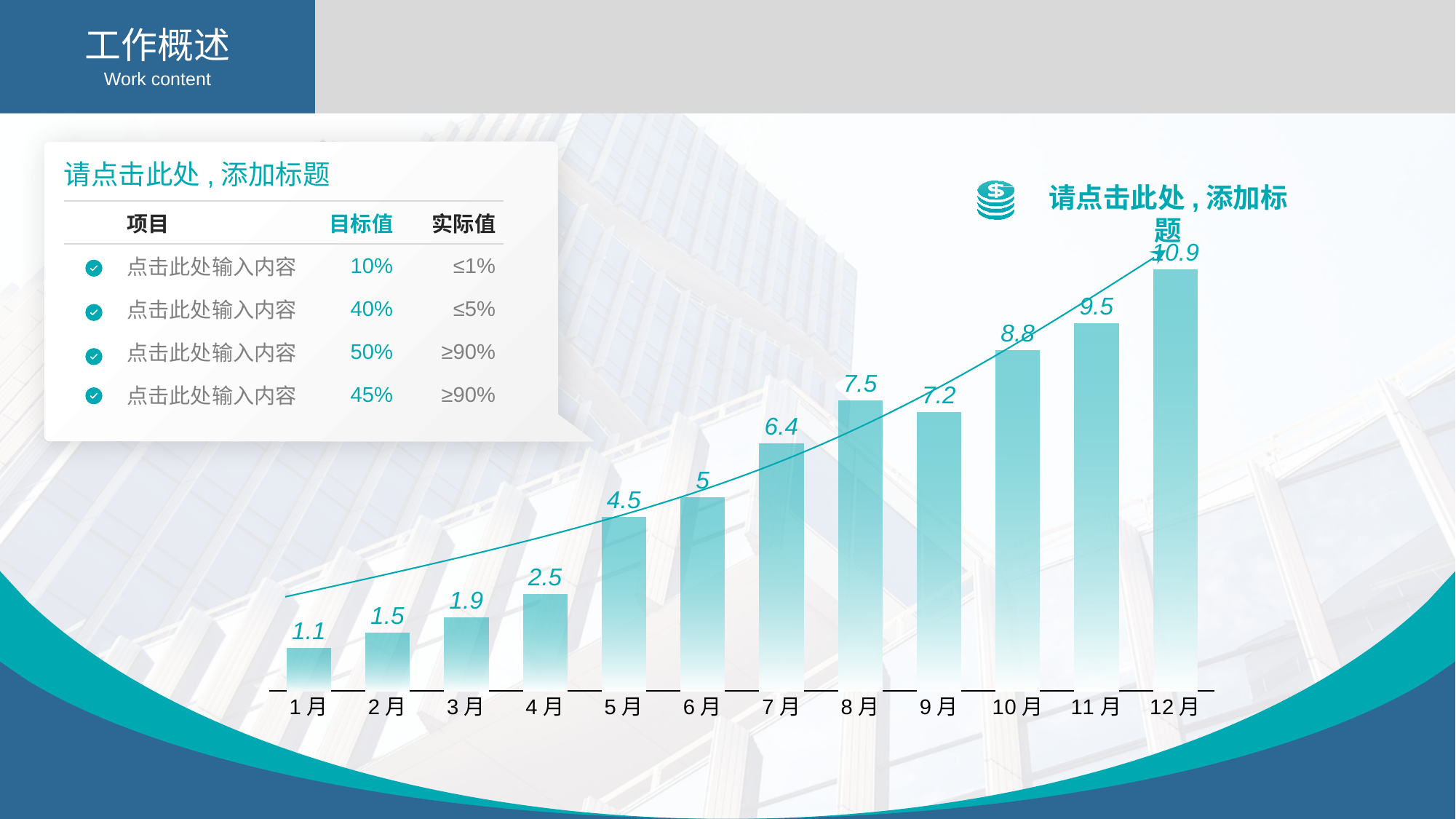

工作概述
Work content

请点击此处,添加标题

请点击此处,添加标题
| 项目 | 目标值 | 实际值 |
| --- | --- | --- |
| 点击此处输入内容 | 10% | ≤1% |
| 点击此处输入内容 | 40% | ≤5% |
| 点击此处输入内容 | 50% | ≥90% |
| 点击此处输入内容 | 45% | ≥90% |

### Chart

| Category | 销售收入 |
|---|---|
| 1月 | 1.1 |
| 2月 | 1.5 |
| 3月 | 1.9 |
| 4月 | 2.5 |
| 5月 | 4.5 |
| 6月 | 5.0 |
| 7月 | 6.4 |
| 8月 | 7.5 |
| 9月 | 7.2 |
| 10月 | 8.8 |
| 11月 | 9.5 |
| 12月 | 10.9 |